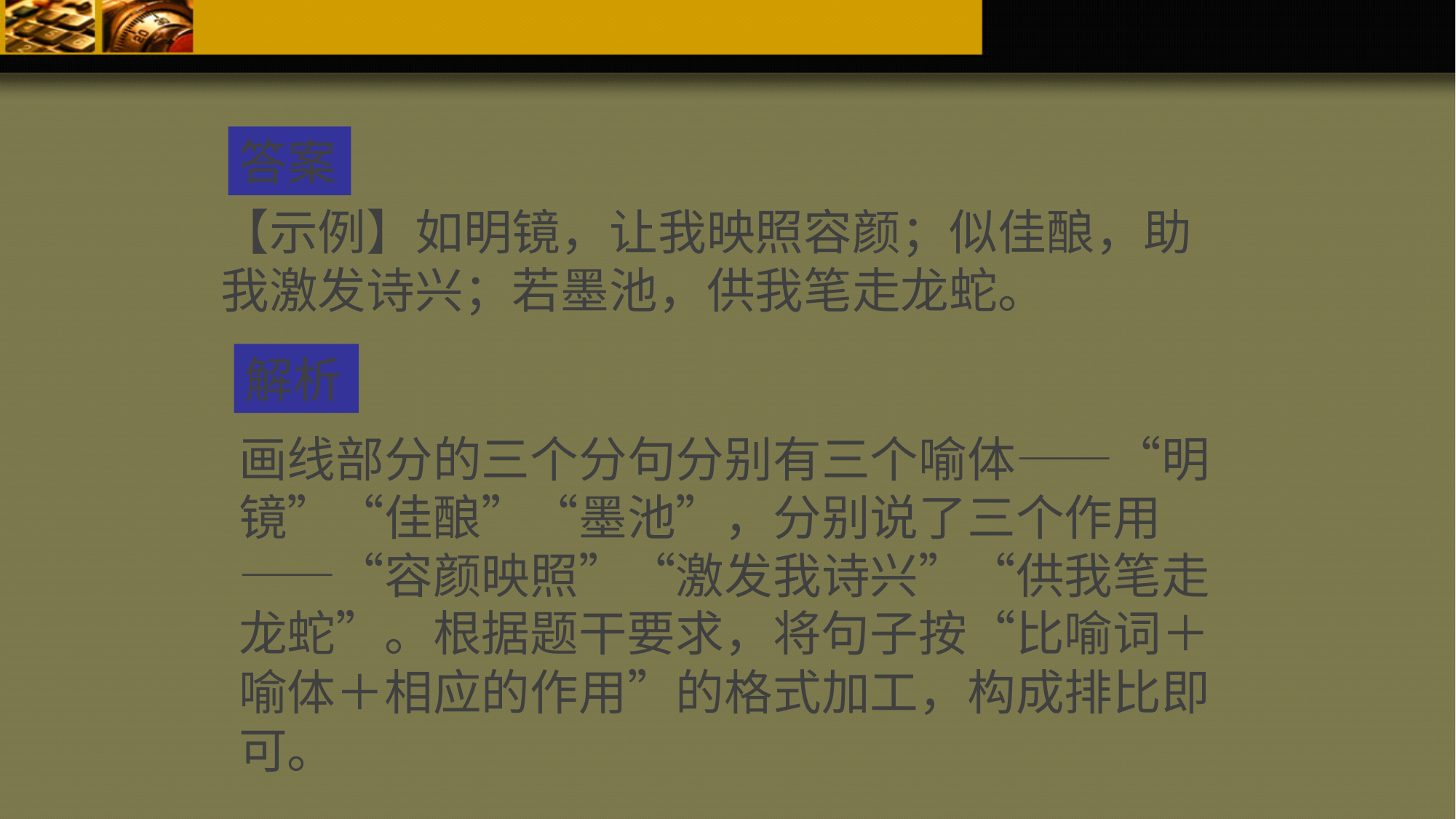

答案
【示例】如明镜，让我映照容颜；似佳酿，助我激发诗兴；若墨池，供我笔走龙蛇。
解析
画线部分的三个分句分别有三个喻体——“明镜”“佳酿”“墨池”，分别说了三个作用——“容颜映照”“激发我诗兴”“供我笔走龙蛇”。根据题干要求，将句子按“比喻词＋喻体＋相应的作用”的格式加工，构成排比即可。